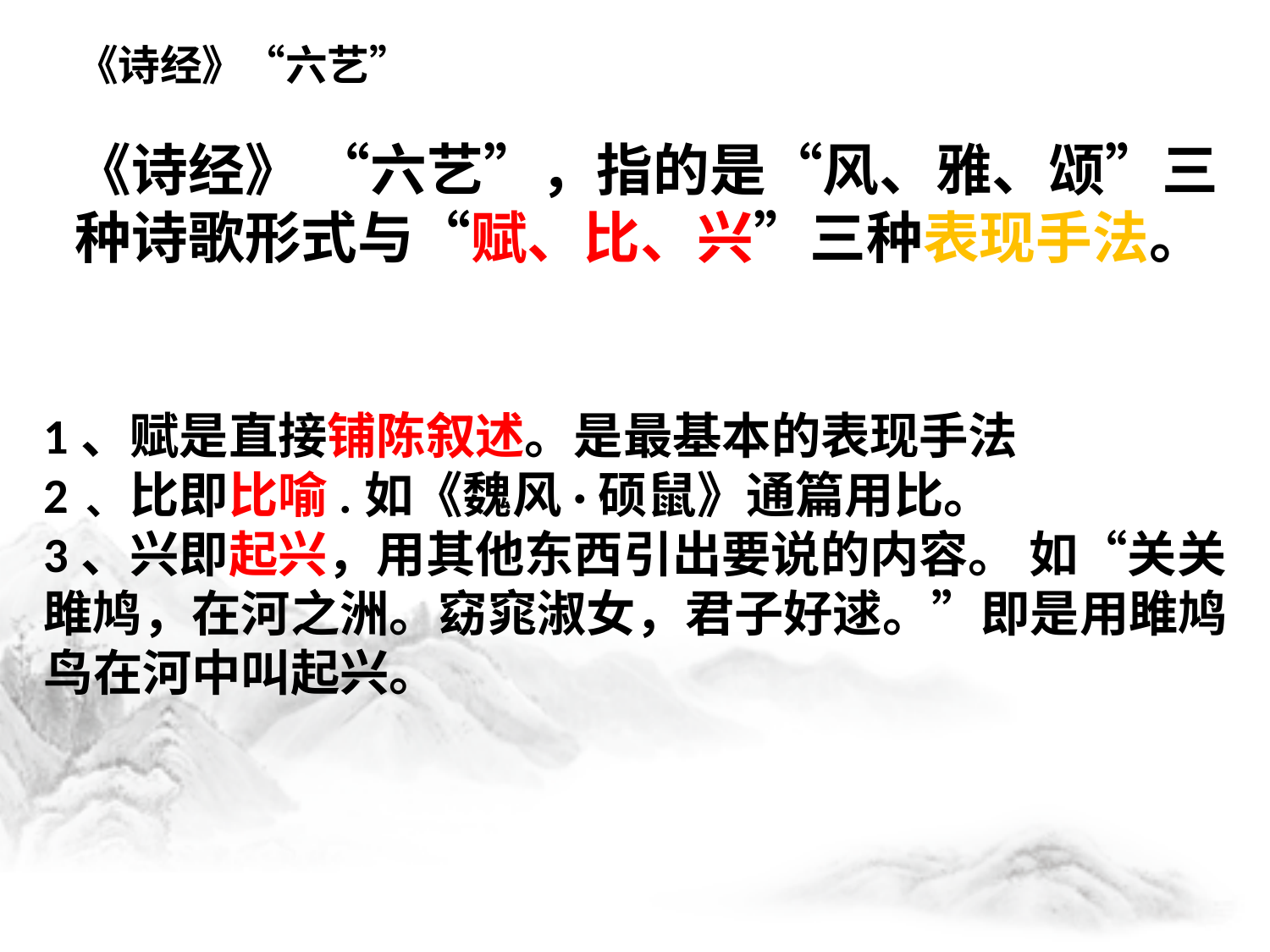

# 《诗经》“六艺”
《诗经》 “六艺”，指的是“风、雅、颂”三种诗歌形式与“赋、比、兴”三种表现手法。
1、赋是直接铺陈叙述。是最基本的表现手法
2﹑比即比喻.如《魏风·硕鼠》通篇用比。
3、兴即起兴，用其他东西引出要说的内容。 如“关关雎鸠，在河之洲。窈窕淑女，君子好逑。”即是用雎鸠鸟在河中叫起兴。